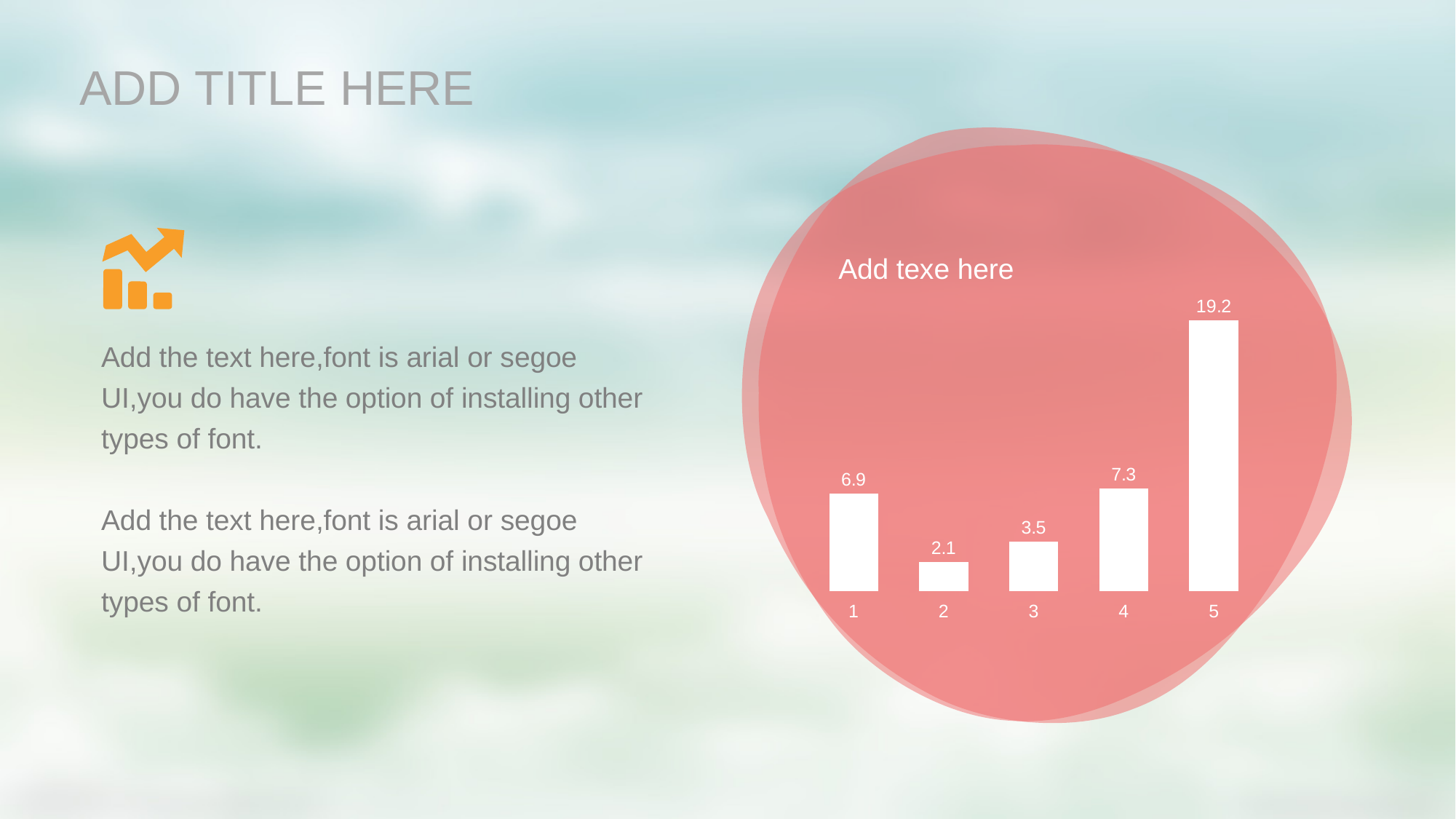

ADD TITLE HERE

### Chart

| Category | 系列 1 |
|---|---|
| 1 | 6.9 |
| 2 | 2.1 |
| 3 | 3.5 |
| 4 | 7.3 |
| 5 | 19.2 |
Add texe here
Add the text here,font is arial or segoe UI,you do have the option of installing other types of font.

Add the text here,font is arial or segoe UI,you do have the option of installing other types of font.

5